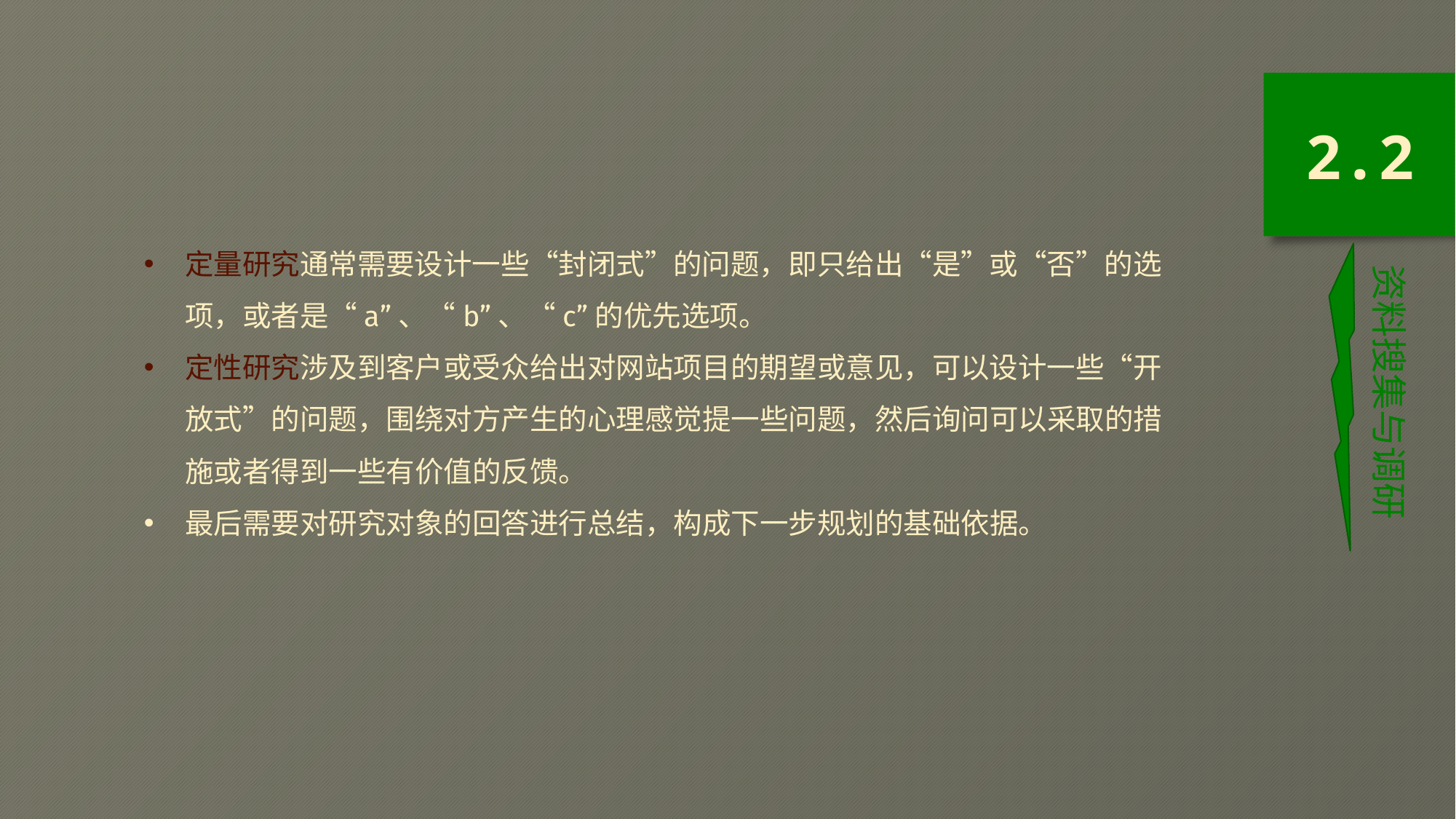

2.2
定量研究通常需要设计一些“封闭式”的问题，即只给出“是”或“否”的选项，或者是“a”、“b”、“c”的优先选项。
定性研究涉及到客户或受众给出对网站项目的期望或意见，可以设计一些“开放式”的问题，围绕对方产生的心理感觉提一些问题，然后询问可以采取的措施或者得到一些有价值的反馈。
最后需要对研究对象的回答进行总结，构成下一步规划的基础依据。

资料搜集与调研